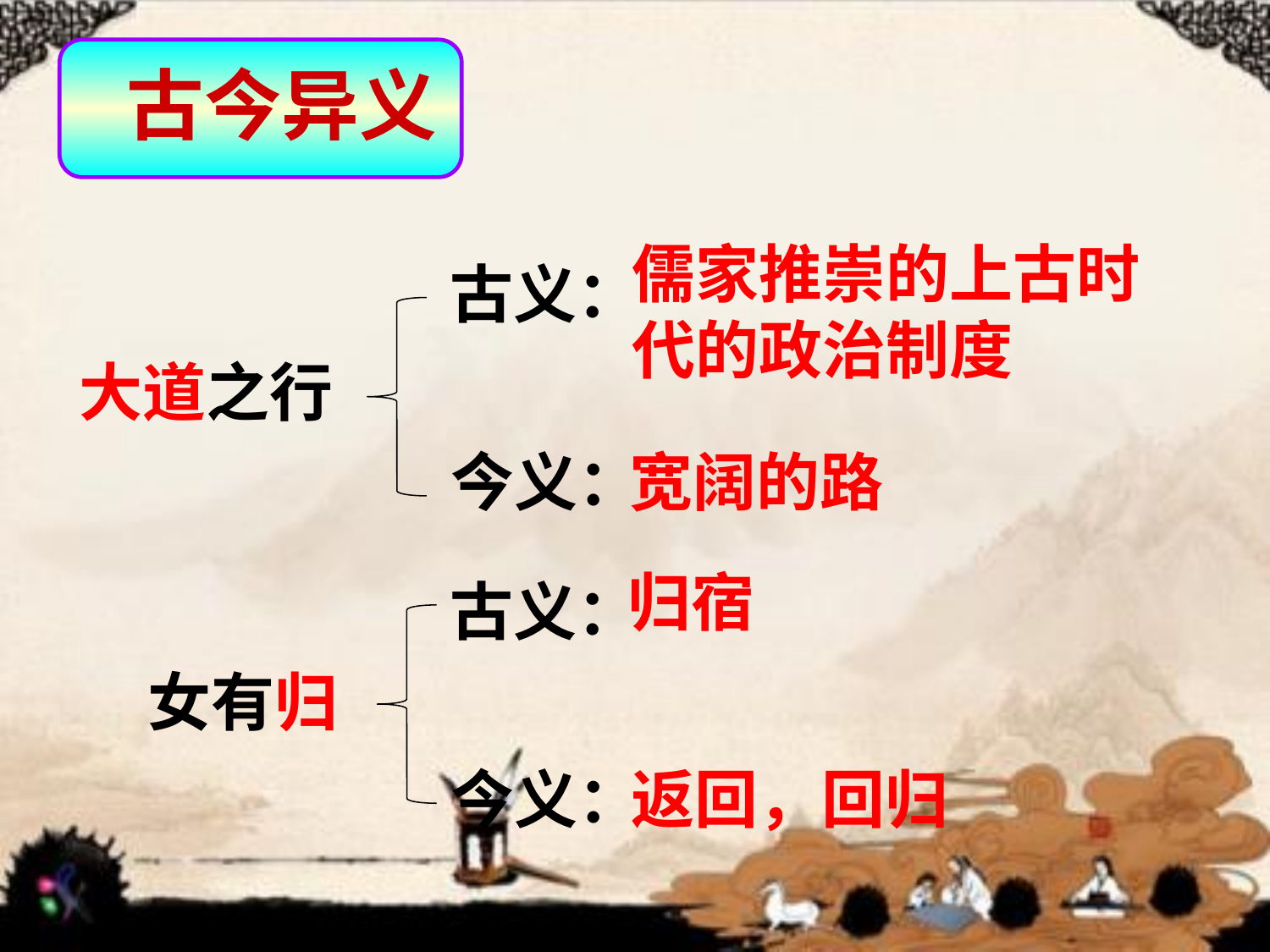

古今异义
儒家推崇的上古时代的政治制度
古义：

大道之行
今义：
宽阔的路
归宿
古义：

女有归
今义：
返回，回归